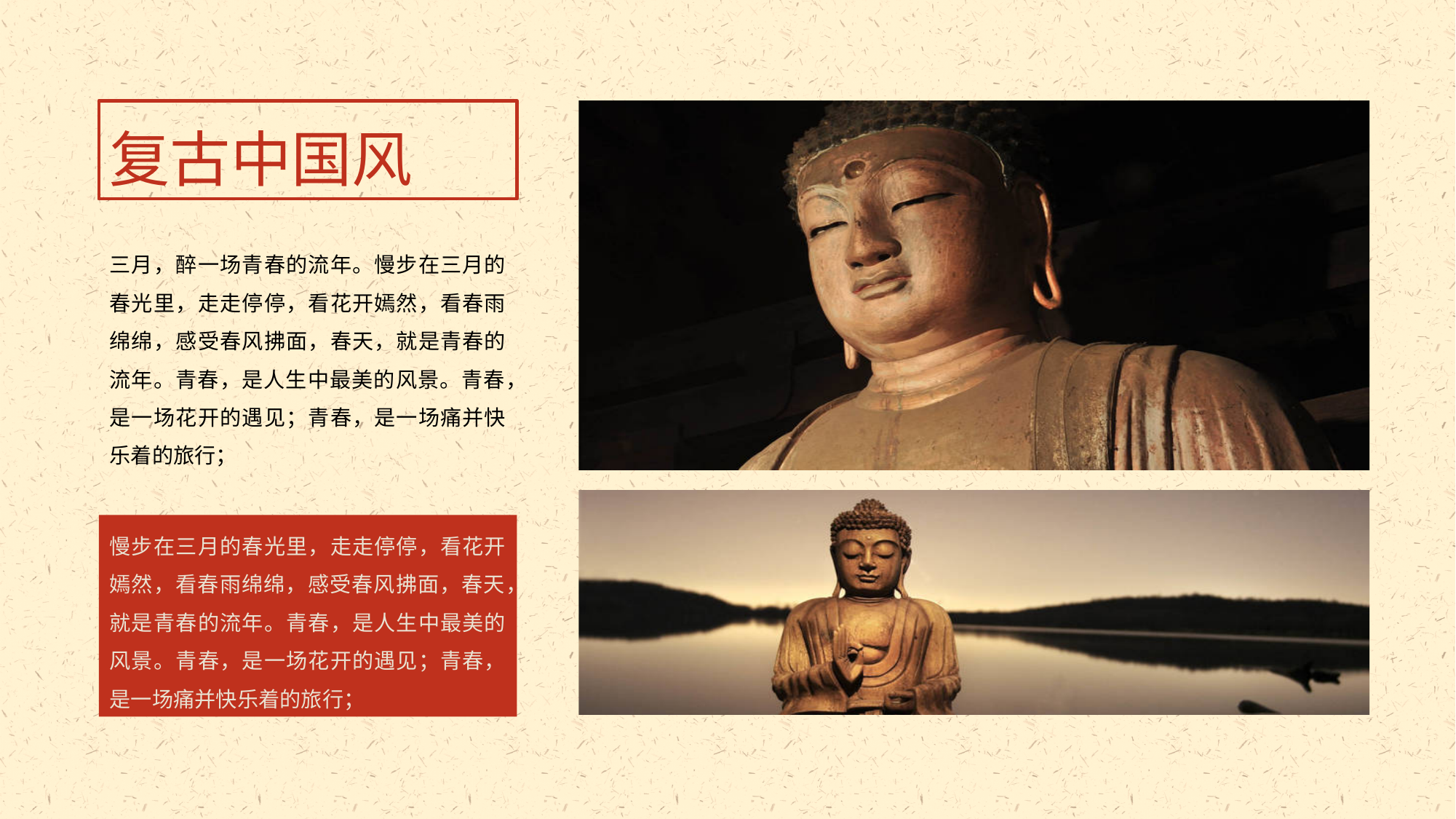

复古中国风

三月，醉一场青春的流年。慢步在三月的春光里，走走停停，看花开嫣然，看春雨绵绵，感受春风拂面，春天，就是青春的流年。青春，是人生中最美的风景。青春，是一场花开的遇见；青春，是一场痛并快乐着的旅行；

慢步在三月的春光里，走走停停，看花开嫣然，看春雨绵绵，感受春风拂面，春天，就是青春的流年。青春，是人生中最美的风景。青春，是一场花开的遇见；青春，是一场痛并快乐着的旅行；